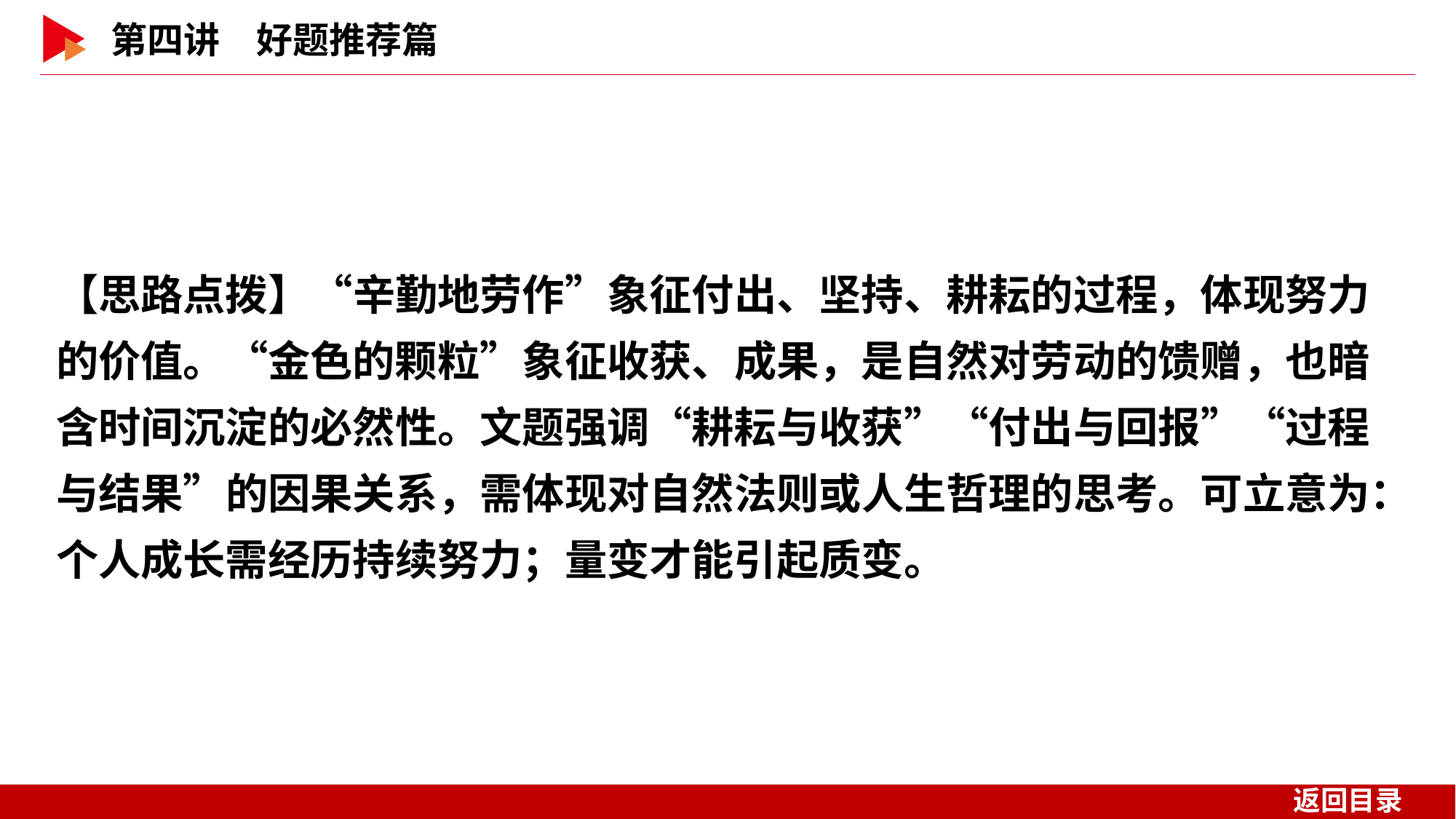

【思路点拨】“辛勤地劳作”象征付出、坚持、耕耘的过程，体现努力的价值。“金色的颗粒”象征收获、成果，是自然对劳动的馈赠，也暗含时间沉淀的必然性。文题强调“耕耘与收获”“付出与回报”“过程与结果”的因果关系，需体现对自然法则或人生哲理的思考。可立意为：个人成长需经历持续努力；量变才能引起质变。